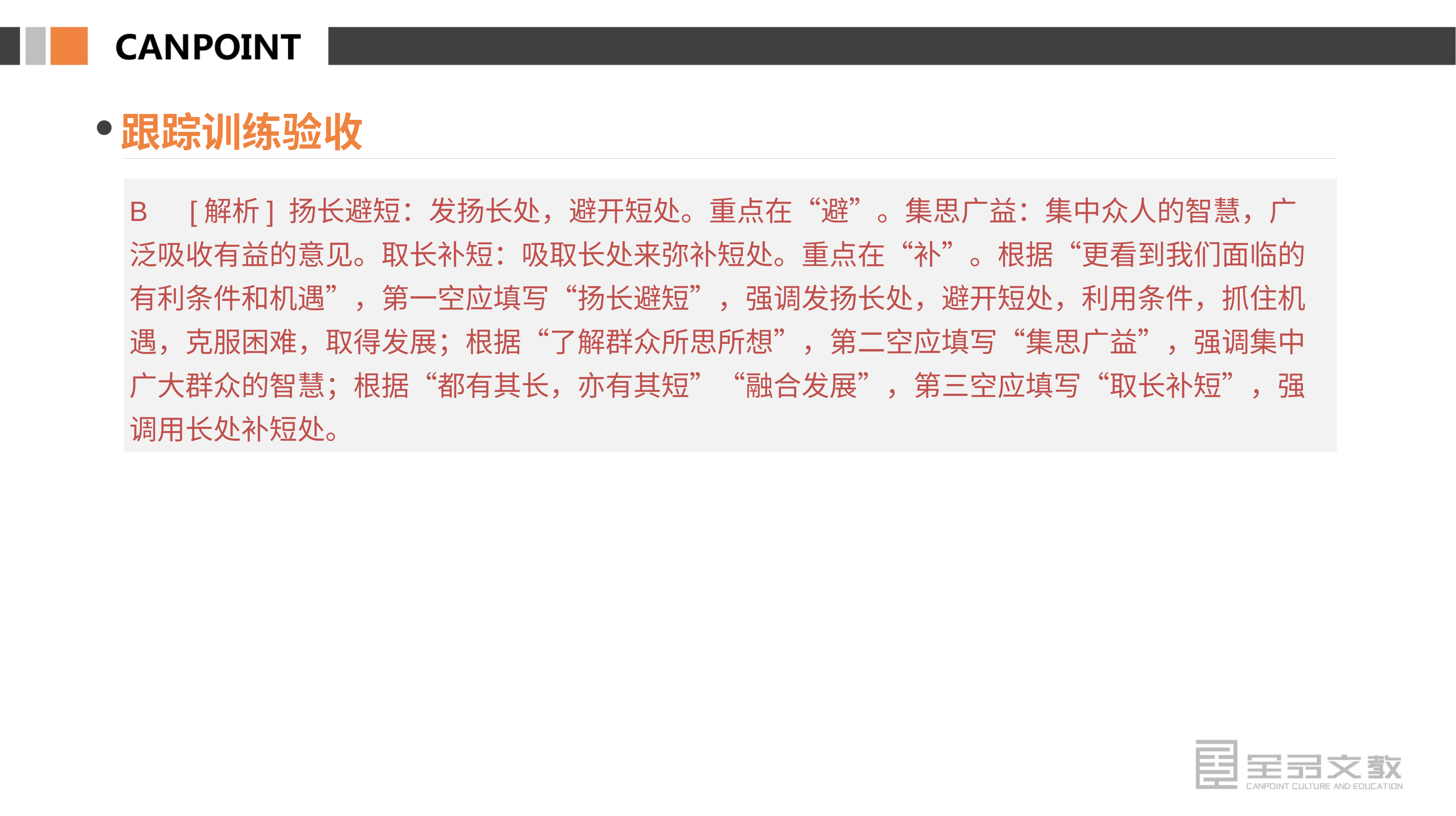

跟踪训练验收

B　[解析] 扬长避短：发扬长处，避开短处。重点在“避”。集思广益：集中众人的智慧，广泛吸收有益的意见。取长补短：吸取长处来弥补短处。重点在“补”。根据“更看到我们面临的有利条件和机遇”，第一空应填写“扬长避短”，强调发扬长处，避开短处，利用条件，抓住机遇，克服困难，取得发展；根据“了解群众所思所想”，第二空应填写“集思广益”，强调集中广大群众的智慧；根据“都有其长，亦有其短”“融合发展”，第三空应填写“取长补短”，强调用长处补短处。